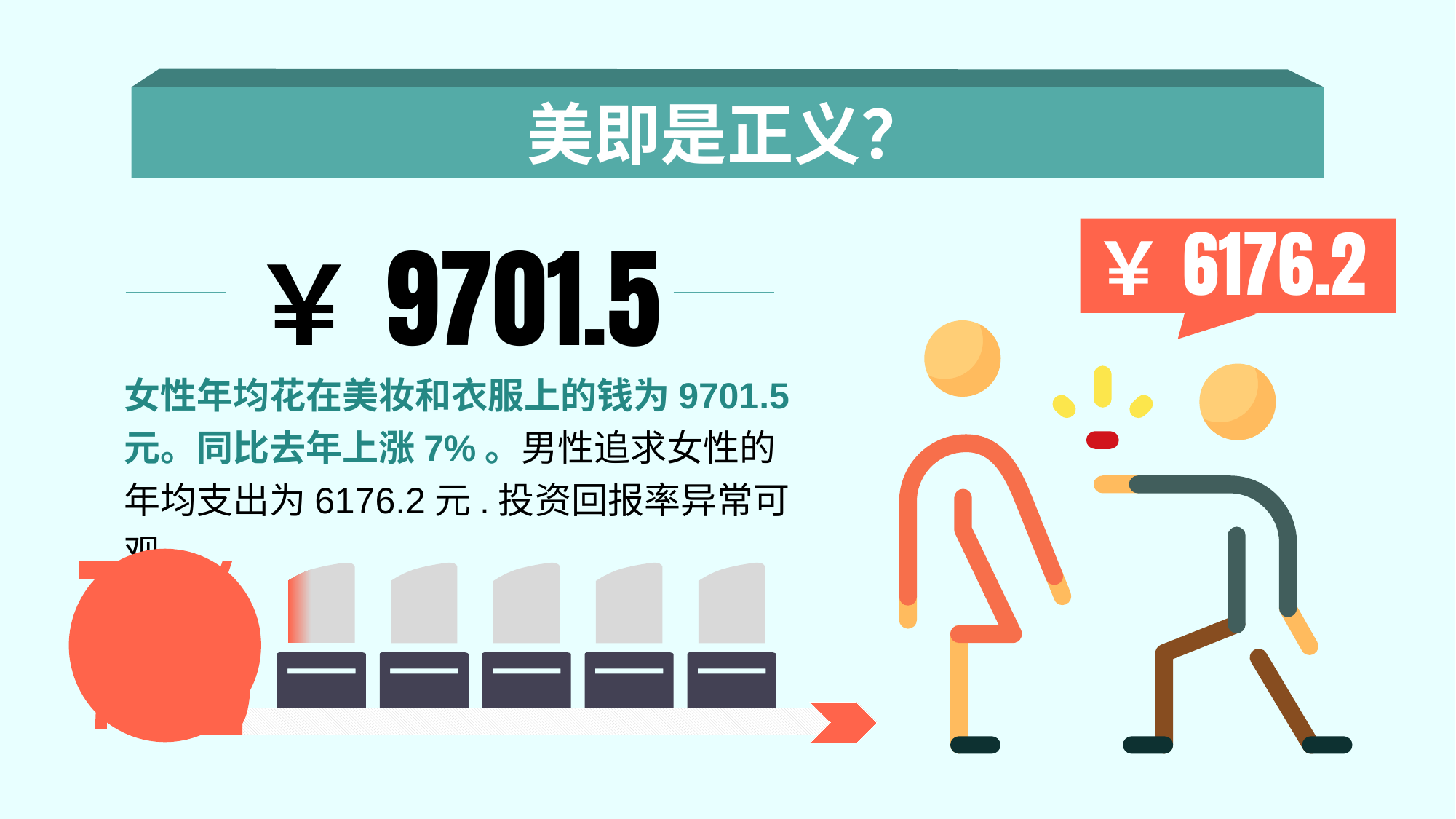

美即是正义？
￥6176.2
￥9701.5

女性年均花在美妆和衣服上的钱为9701.5元。同比去年上涨7%。男性追求女性的年均支出为6176.2元.投资回报率异常可观。

7%